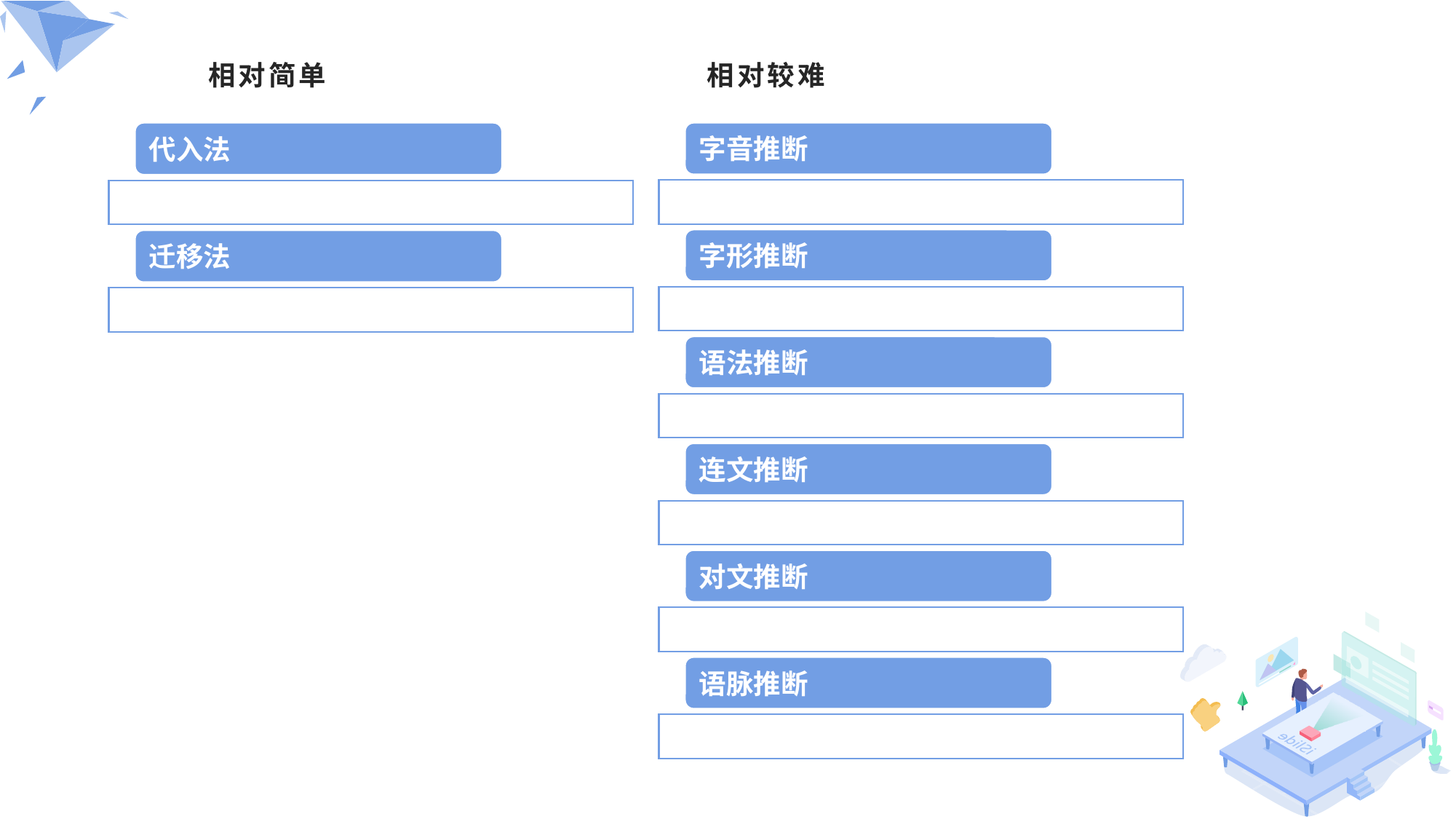

# 相对简单                                         相对较难
代入法
迁移法
字音推断
字形推断
语法推断
连文推断
对文推断
语脉推断